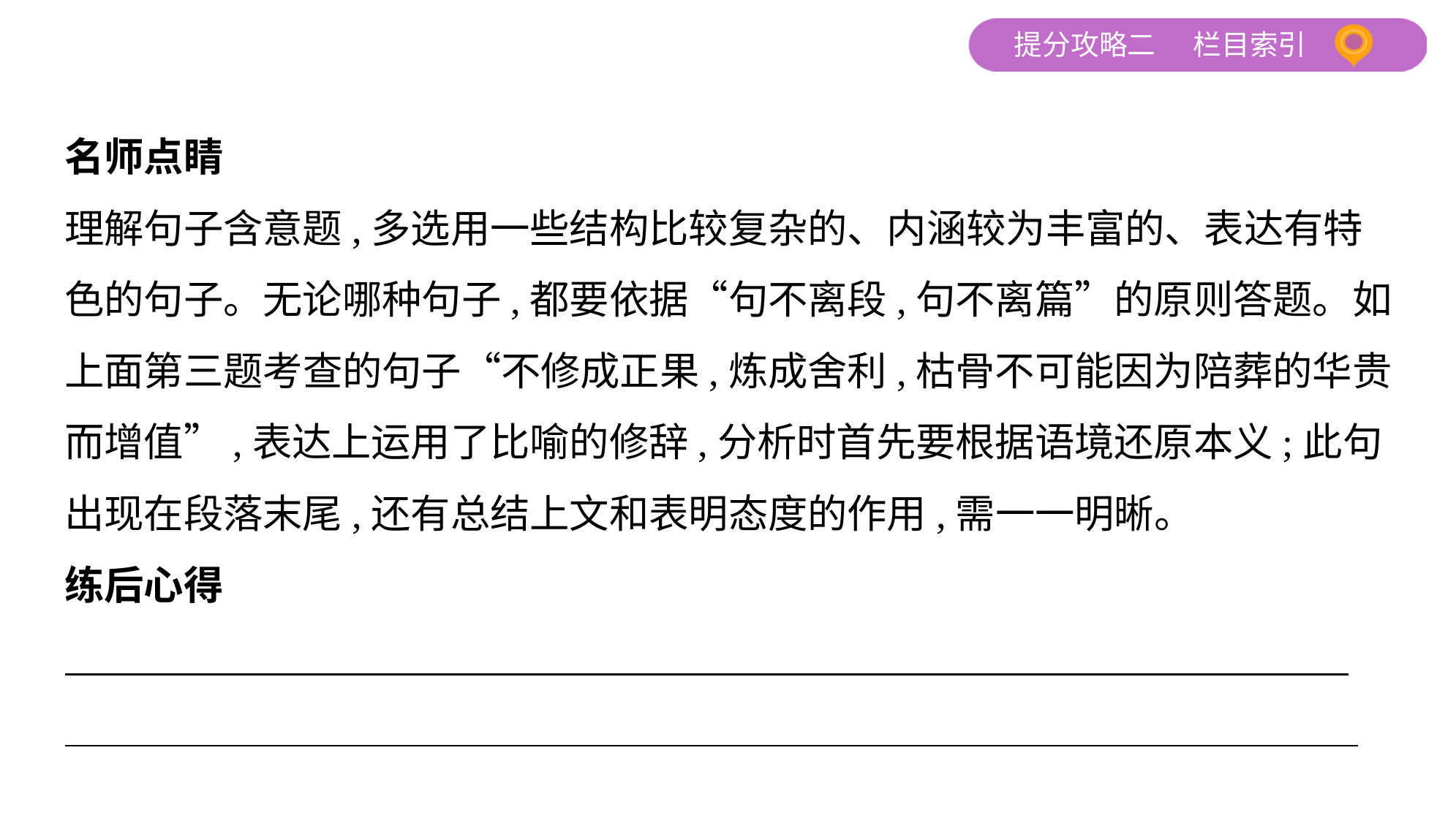

名师点睛
理解句子含意题,多选用一些结构比较复杂的、内涵较为丰富的、表达有特
色的句子。无论哪种句子,都要依据“句不离段,句不离篇”的原则答题。如
上面第三题考查的句子“不修成正果,炼成舍利,枯骨不可能因为陪葬的华贵
而增值”,表达上运用了比喻的修辞,分析时首先要根据语境还原本义;此句
出现在段落末尾,还有总结上文和表明态度的作用,需一一明晰。
练后心得